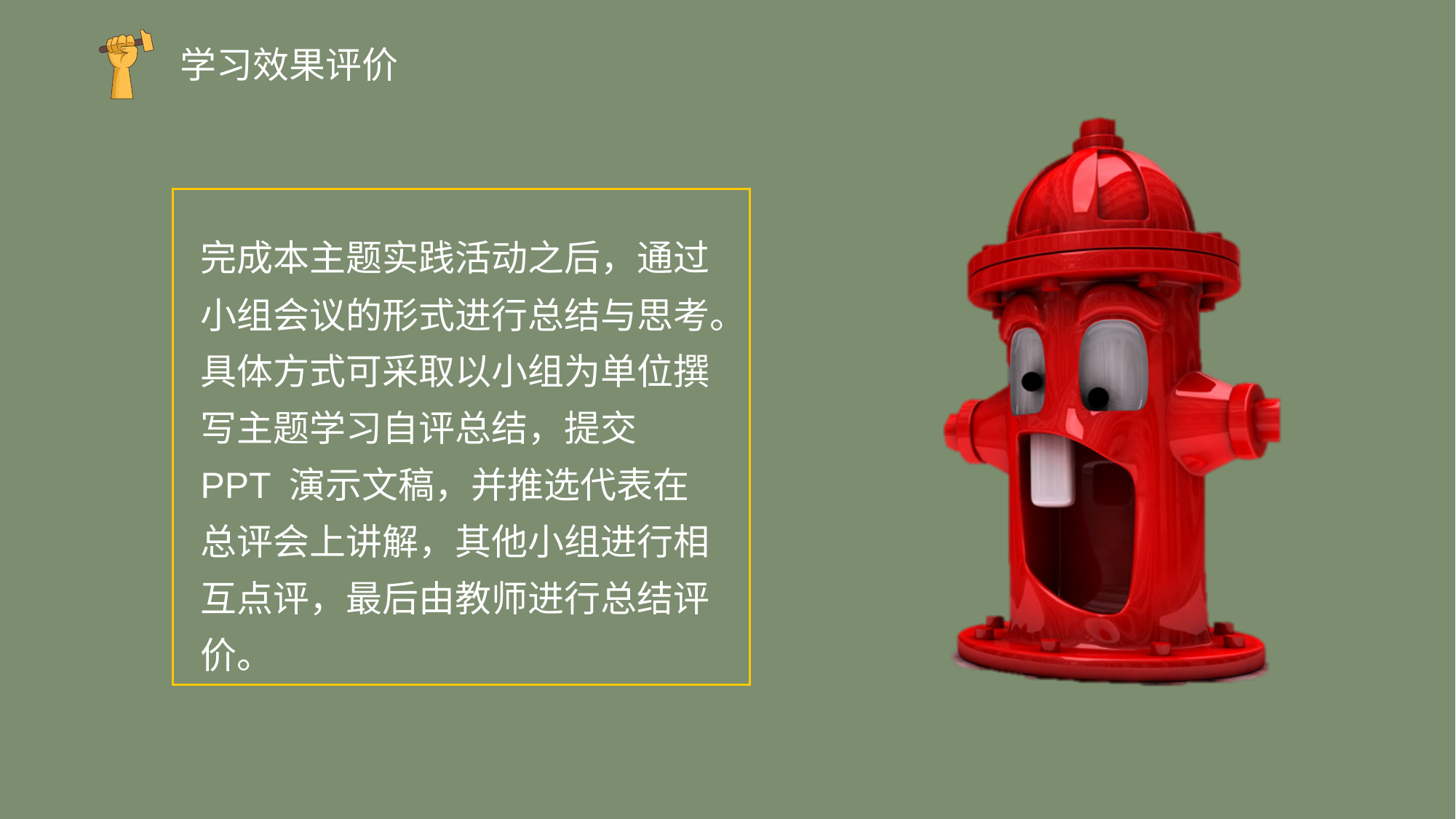

学习效果评价

完成本主题实践活动之后，通过小组会议的形式进行总结与思考。具体方式可采取以小组为单位撰写主题学习自评总结，提交 PPT 演示文稿，并推选代表在总评会上讲解，其他小组进行相互点评，最后由教师进行总结评价。